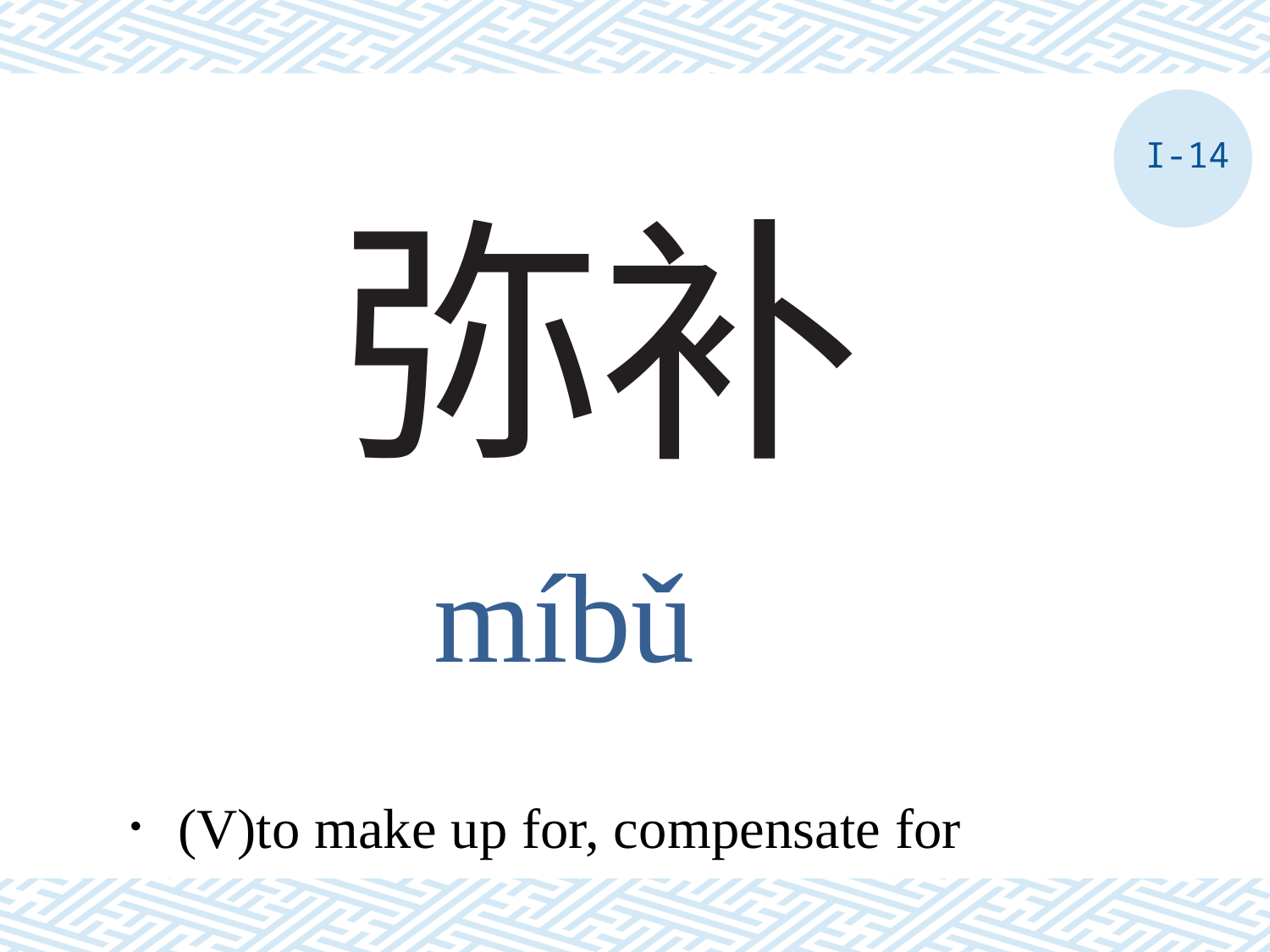

I-14

# 弥补
míbǔ
．(V)to make up for, compensate for